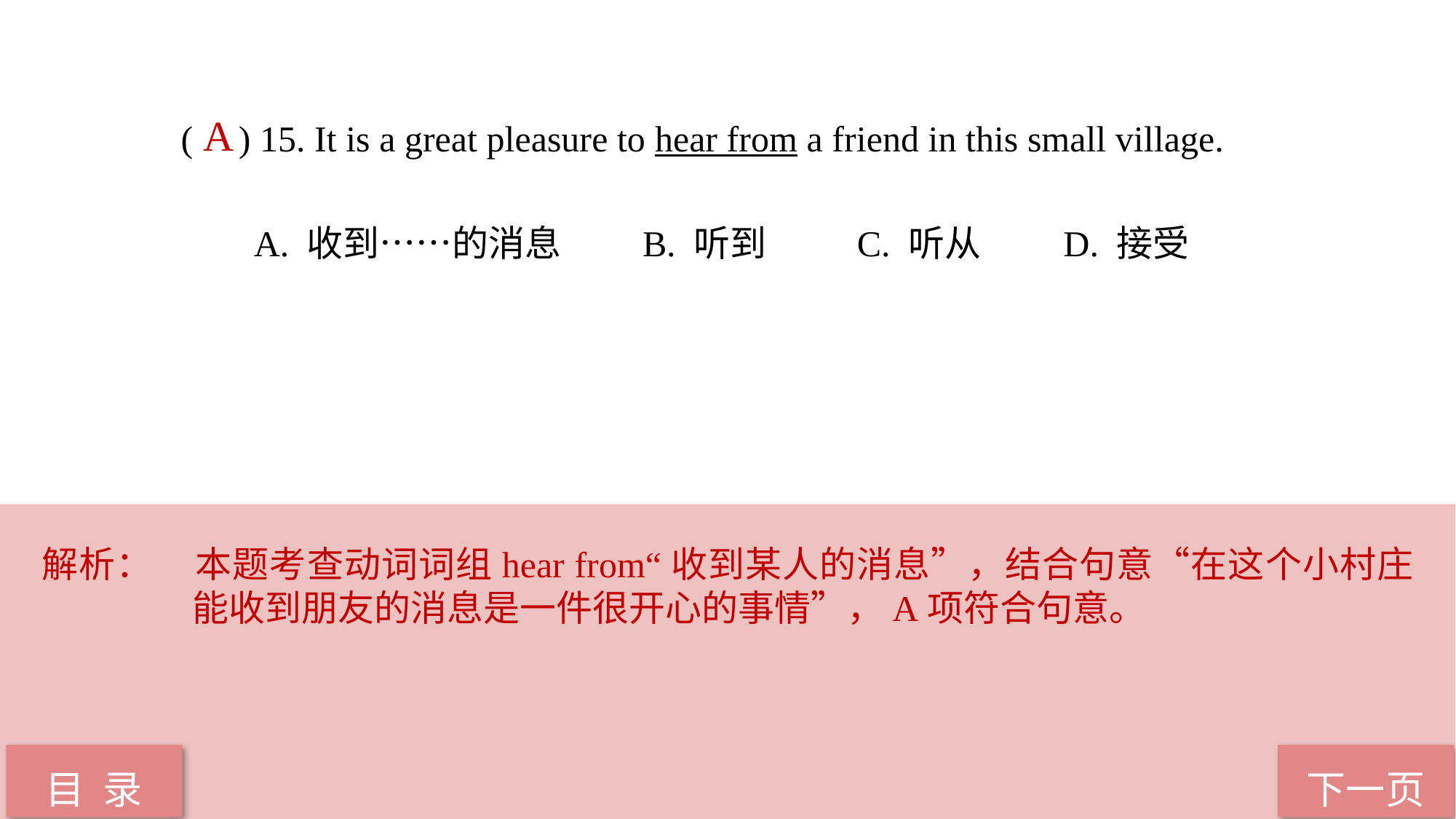

(     ) 15. It is a great pleasure to hear from a friend in this small village.

        A. 收到……的消息	  B. 听到          C. 听从         D. 接受
A
解析：	本题考查动词词组hear from“收到某人的消息”，结合句意“在这个小村庄能收到朋友的消息是一件很开心的事情”，A项符合句意。